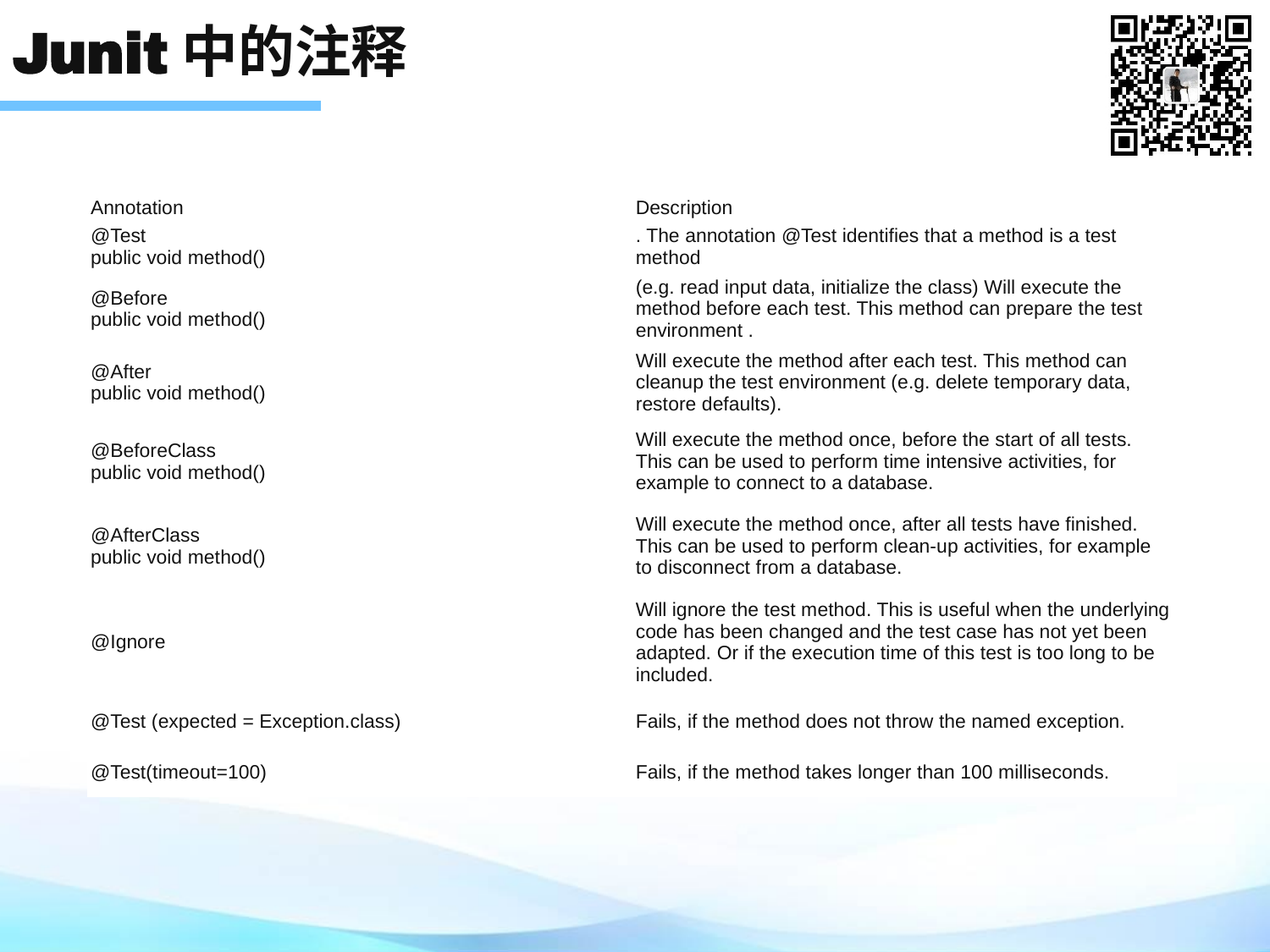

# Junit中的注释
| Annotation | Description |
| --- | --- |
| @Test public void method() | . The annotation @Test identifies that a method is a test method |
| @Before public void method() | (e.g. read input data, initialize the class) Will execute the method before each test. This method can prepare the test environment . |
| @After public void method() | Will execute the method after each test. This method can cleanup the test environment (e.g. delete temporary data, restore defaults). |
| @BeforeClass public void method() | Will execute the method once, before the start of all tests. This can be used to perform time intensive activities, for example to connect to a database. |
| @AfterClass public void method() | Will execute the method once, after all tests have finished. This can be used to perform clean-up activities, for example to disconnect from a database. |
| @Ignore | Will ignore the test method. This is useful when the underlying code has been changed and the test case has not yet been adapted. Or if the execution time of this test is too long to be included. |
| @Test (expected = Exception.class) | Fails, if the method does not throw the named exception. |
| @Test(timeout=100) | Fails, if the method takes longer than 100 milliseconds. |